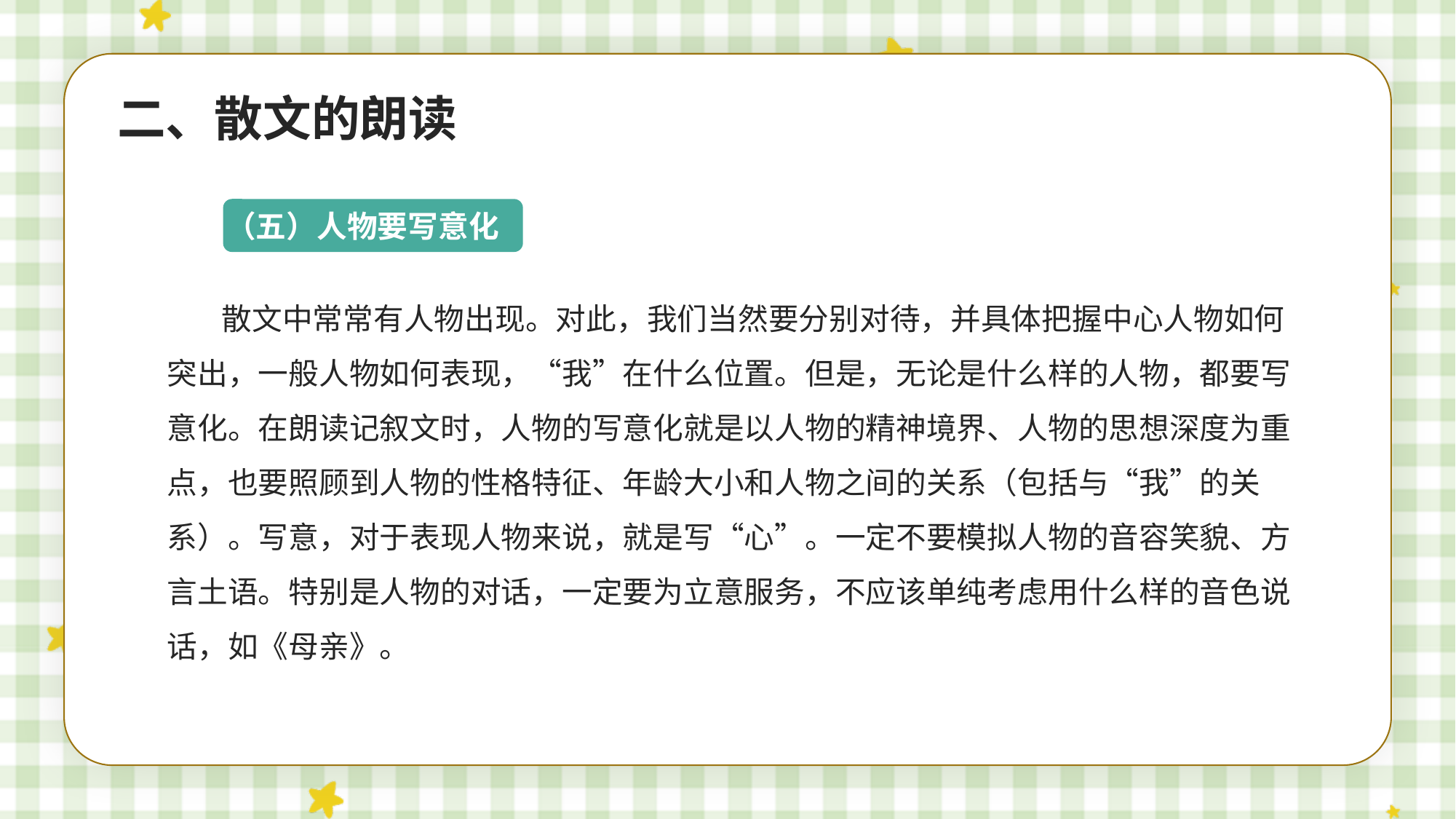

二、散文的朗读
（五）人物要写意化
散文中常常有人物出现。对此，我们当然要分别对待，并具体把握中心人物如何突出，一般人物如何表现，“我”在什么位置。但是，无论是什么样的人物，都要写意化。在朗读记叙文时，人物的写意化就是以人物的精神境界、人物的思想深度为重点，也要照顾到人物的性格特征、年龄大小和人物之间的关系（包括与“我”的关系）。写意，对于表现人物来说，就是写“心”。一定不要模拟人物的音容笑貌、方言土语。特别是人物的对话，一定要为立意服务，不应该单纯考虑用什么样的音色说话，如《母亲》。